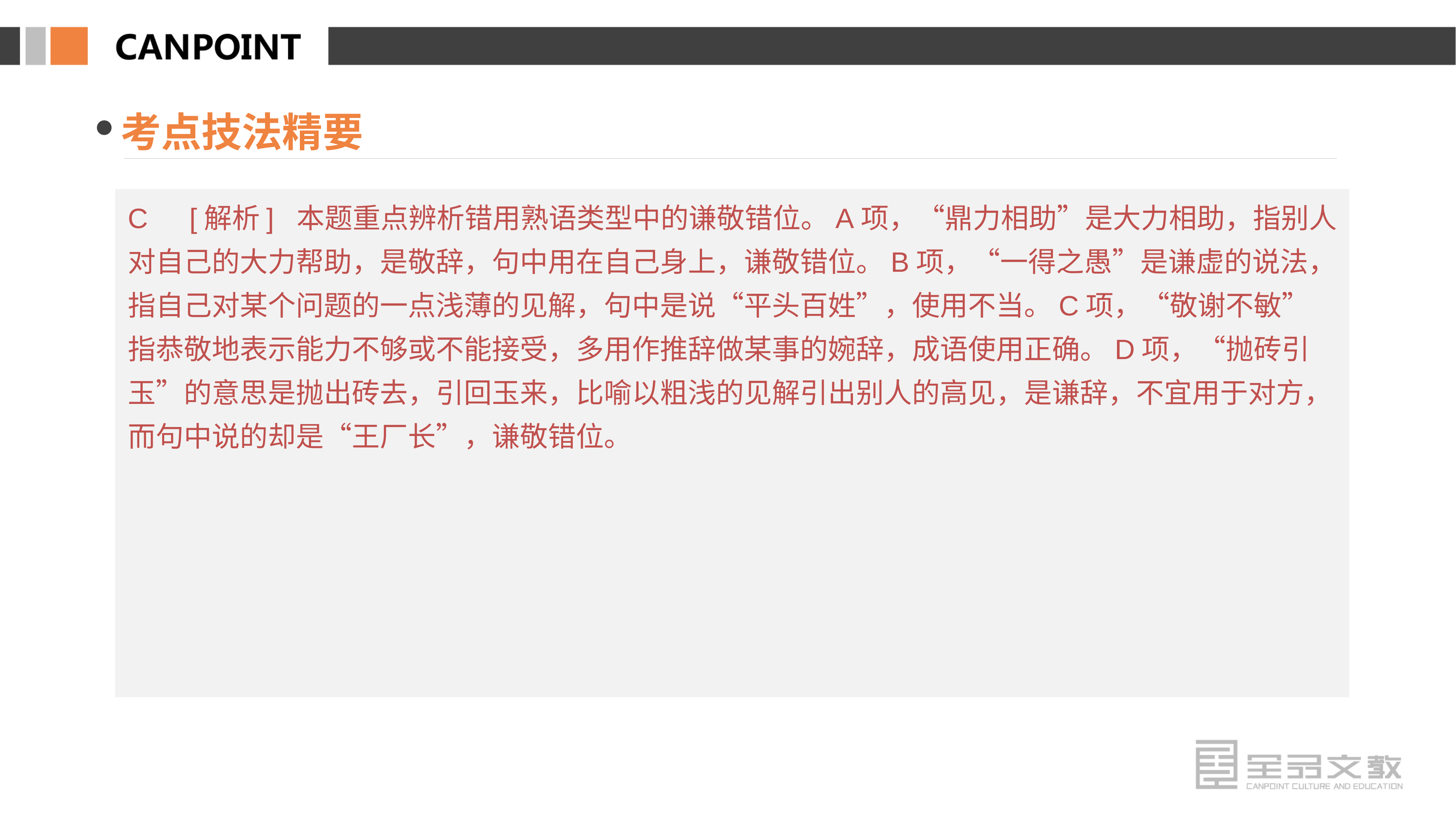

考点技法精要

C　[解析]  本题重点辨析错用熟语类型中的谦敬错位。A项，“鼎力相助”是大力相助，指别人对自己的大力帮助，是敬辞，句中用在自己身上，谦敬错位。B项，“一得之愚”是谦虚的说法，指自己对某个问题的一点浅薄的见解，句中是说“平头百姓”，使用不当。C项，“敬谢不敏”指恭敬地表示能力不够或不能接受，多用作推辞做某事的婉辞，成语使用正确。D项，“抛砖引玉”的意思是抛出砖去，引回玉来，比喻以粗浅的见解引出别人的高见，是谦辞，不宜用于对方，而句中说的却是“王厂长”，谦敬错位。